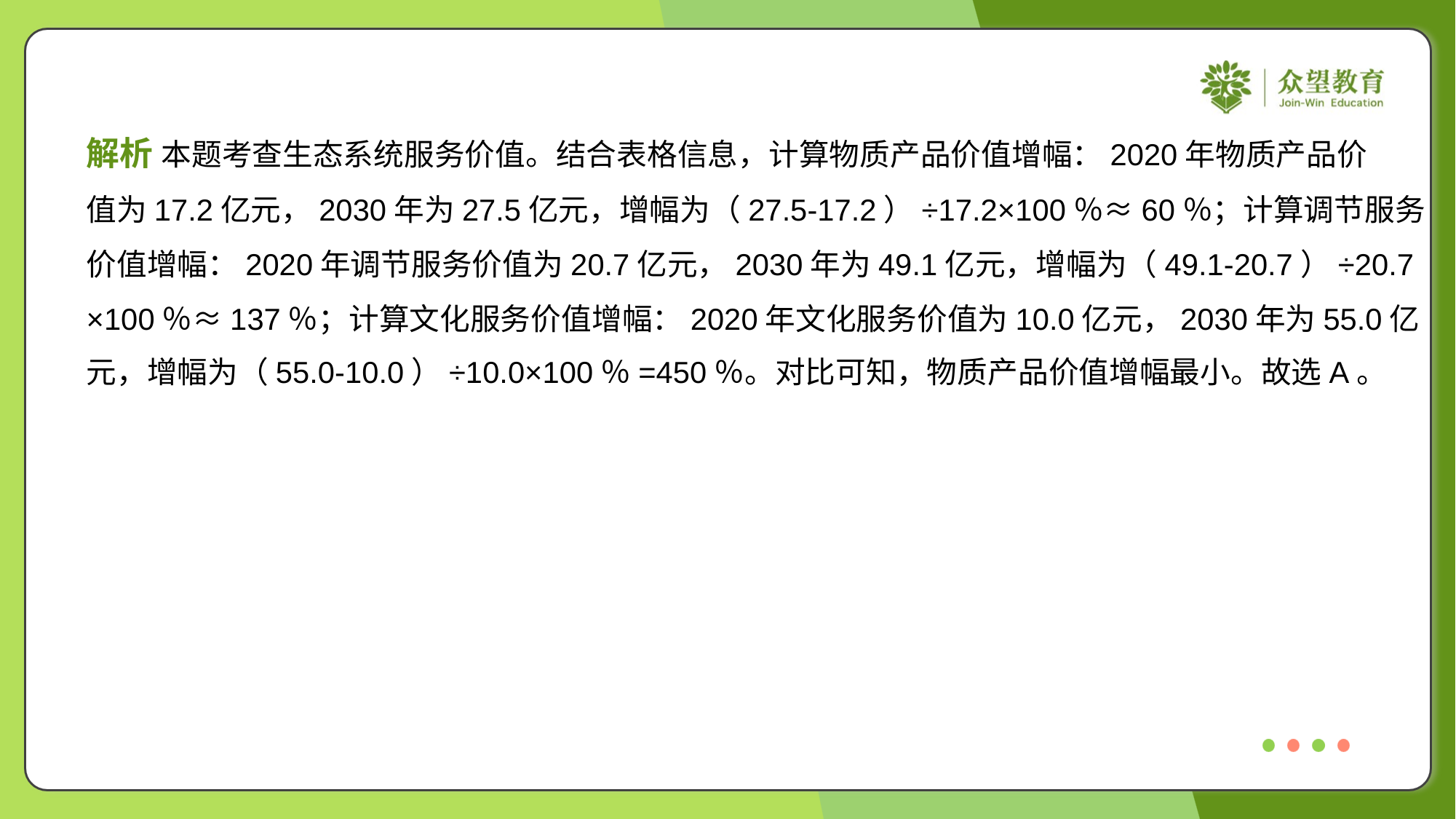

解析 本题考查生态系统服务价值。结合表格信息，计算物质产品价值增幅：2020年物质产品价
值为17.2亿元，2030年为27.5亿元，增幅为（27.5-17.2）÷17.2×100％≈60％；计算调节服务
价值增幅：2020年调节服务价值为20.7亿元，2030年为49.1亿元，增幅为（49.1-20.7）÷20.7
×100％≈137％；计算文化服务价值增幅：2020年文化服务价值为10.0亿元，2030年为55.0亿
元，增幅为（55.0-10.0）÷10.0×100％=450％。对比可知，物质产品价值增幅最小。故选A。